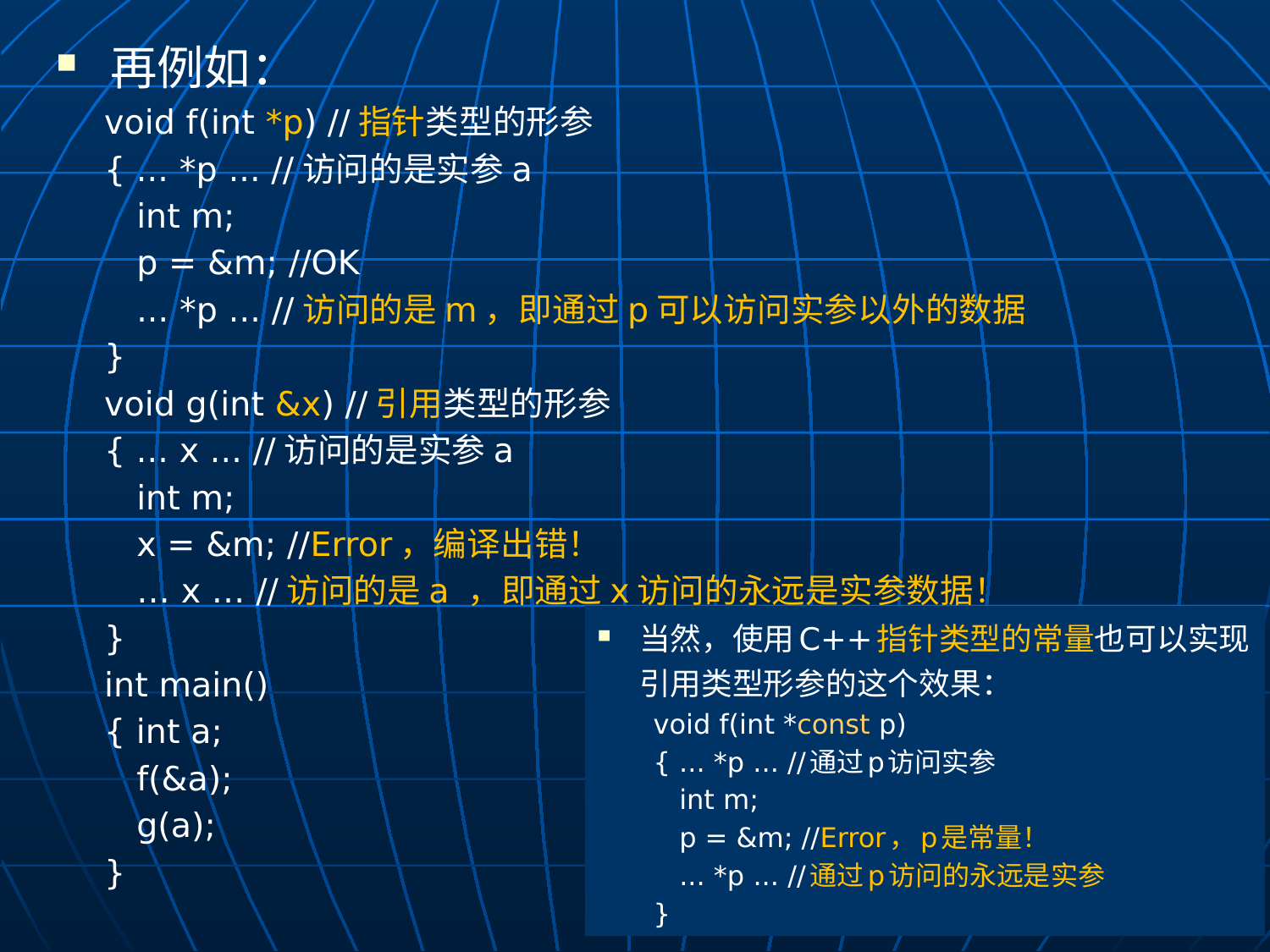

再例如：
void f(int *p) //指针类型的形参
{ ... *p ... //访问的是实参a
   int m;
   p = &m; //OK
   ... *p ... //访问的是m，即通过p可以访问实参以外的数据
}
void g(int &x) //引用类型的形参
{ ... x ... //访问的是实参a
   int m;
   x = &m; //Error，编译出错！
   … x … //访问的是a ，即通过x访问的永远是实参数据！
}
int main()
{ int a;
   f(&a);
   g(a);
}
当然，使用C++指针类型的常量也可以实现引用类型形参的这个效果：
void f(int *const p)
{ ... *p ... //通过p访问实参
   int m;
   p = &m; //Error，p是常量！
   ... *p ... //通过p访问的永远是实参
}